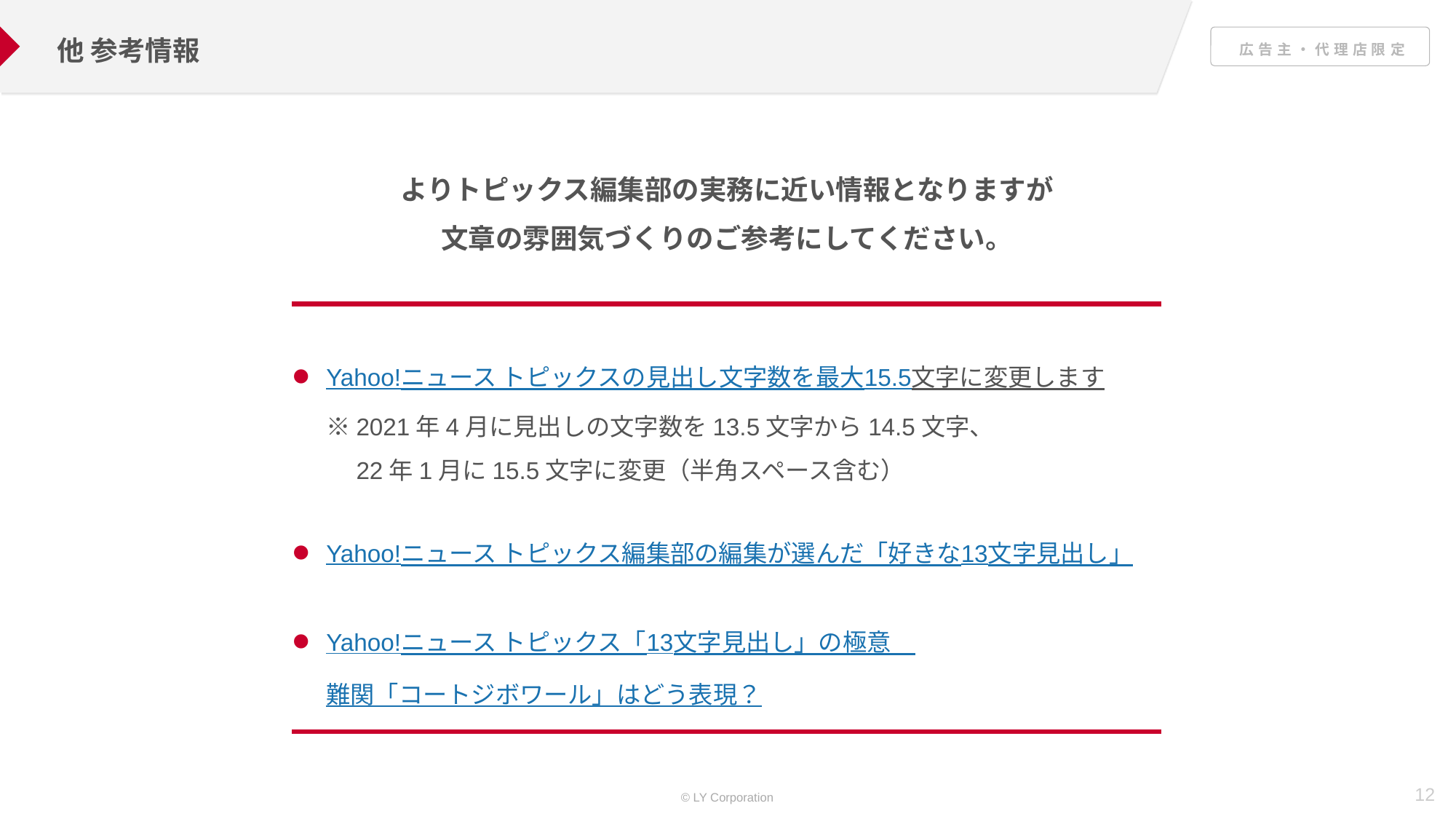

他 参考情報
よりトピックス編集部の実務に近い情報となりますが
文章の雰囲気づくりのご参考にしてください。
Yahoo!ニュース トピックスの見出し文字数を最大15.5文字に変更します
※2021年4月に見出しの文字数を13.5文字から14.5文字、
　22年1月に15.5文字に変更（半角スペース含む）
Yahoo!ニュース トピックス編集部の編集が選んだ「好きな13文字見出し」
Yahoo!ニュース トピックス「13文字見出し」の極意　
難関「コートジボワール」はどう表現？